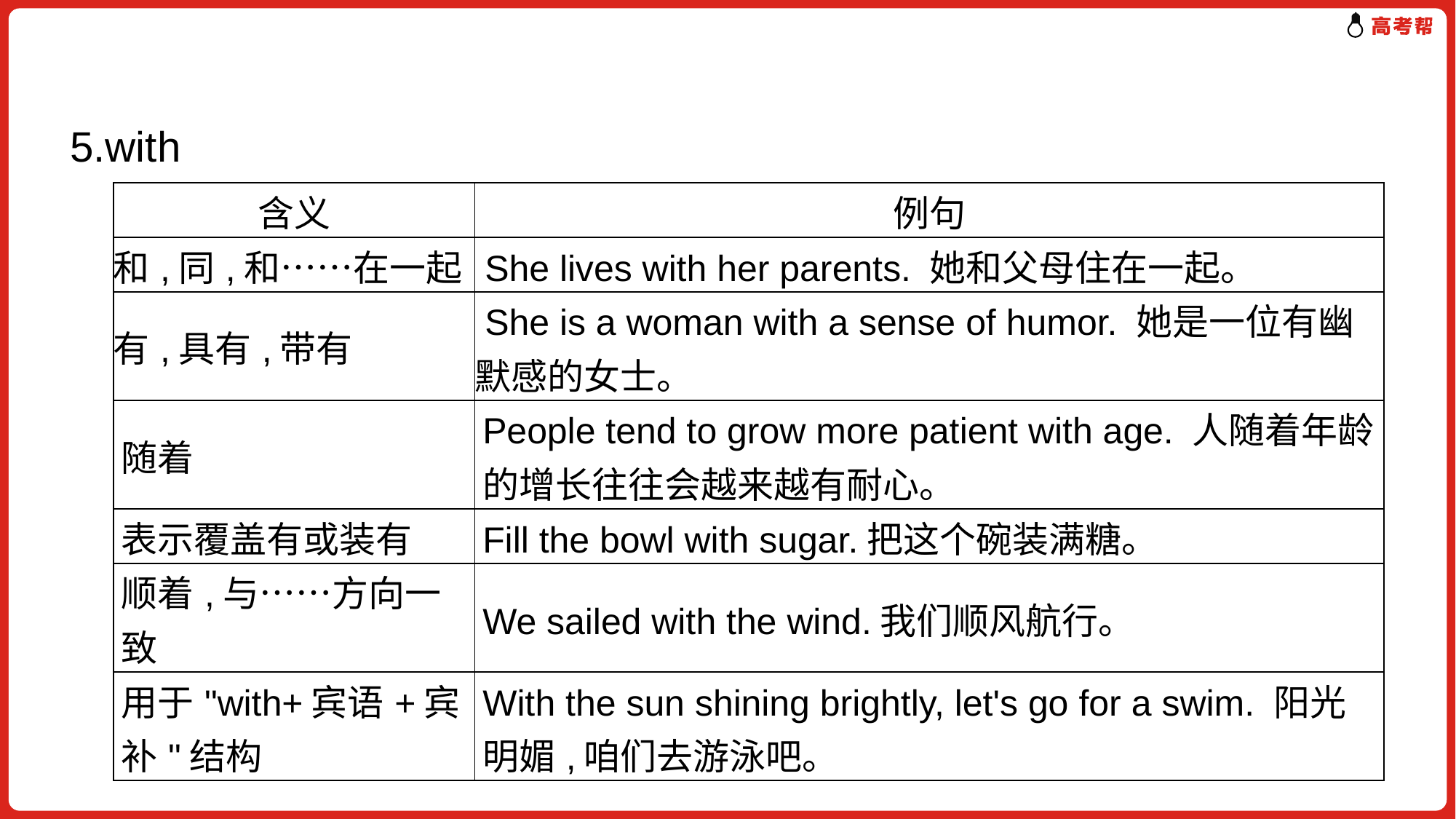

5.with

| 含义 | 例句 |
| --- | --- |
| 和,同,和……在一起 | She lives with her parents. 她和父母住在一起。 |
| 有,具有,带有 | She is a woman with a sense of humor. 她是一位有幽默感的女士。 |
| 随着 | People tend to grow more patient with age. 人随着年龄的增长往往会越来越有耐心。 |
| 表示覆盖有或装有 | Fill the bowl with sugar.把这个碗装满糖。 |
| 顺着,与……方向一致 | We sailed with the wind.我们顺风航行。 |
| 用于"with+宾语+宾补"结构 | With the sun shining brightly, let's go for a swim. 阳光明媚,咱们去游泳吧。 |